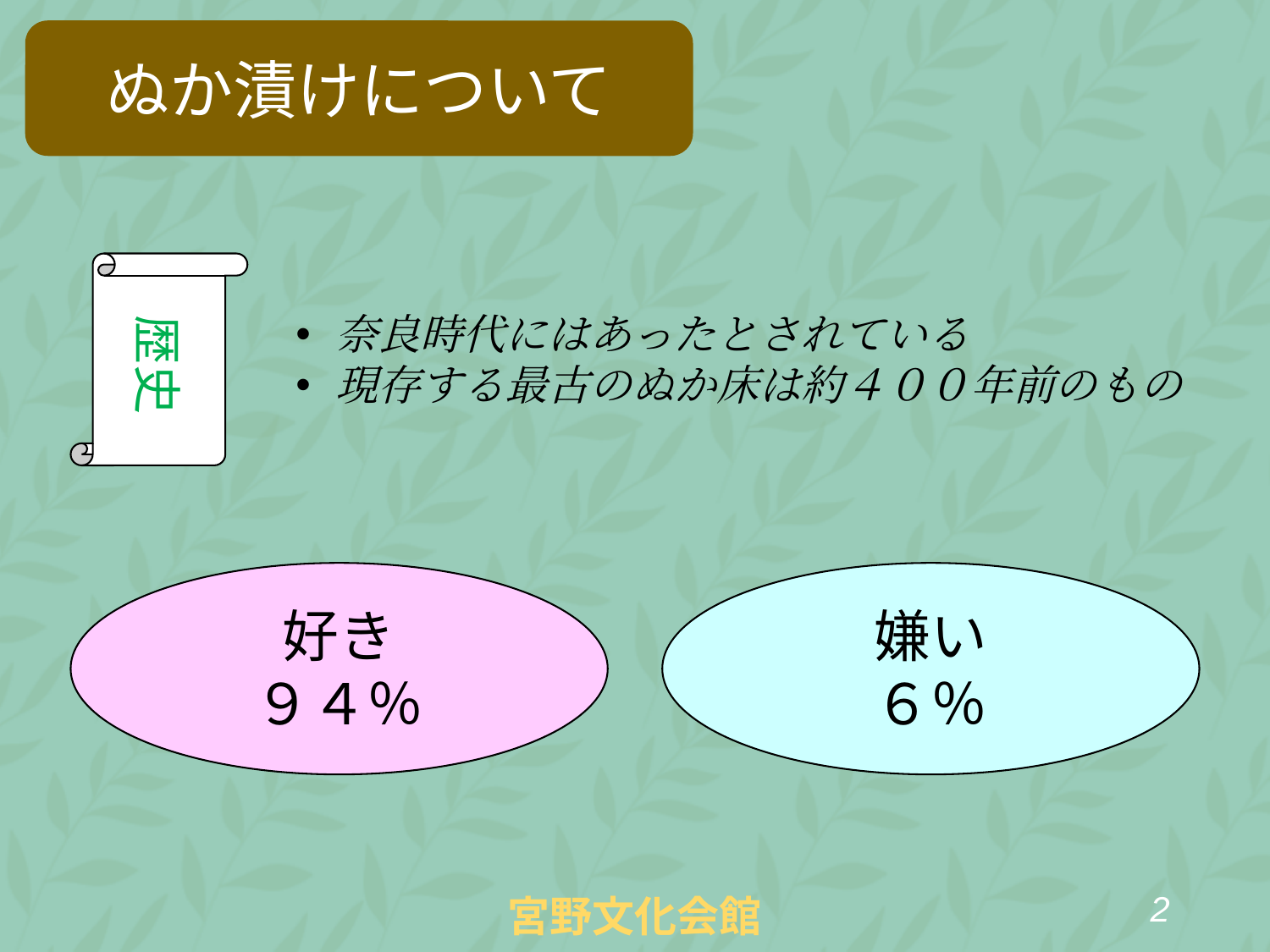

ぬか漬けについて
歴史
奈良時代にはあったとされている
現存する最古のぬか床は約４００年前のもの
好き
９４％
嫌い
６％
2